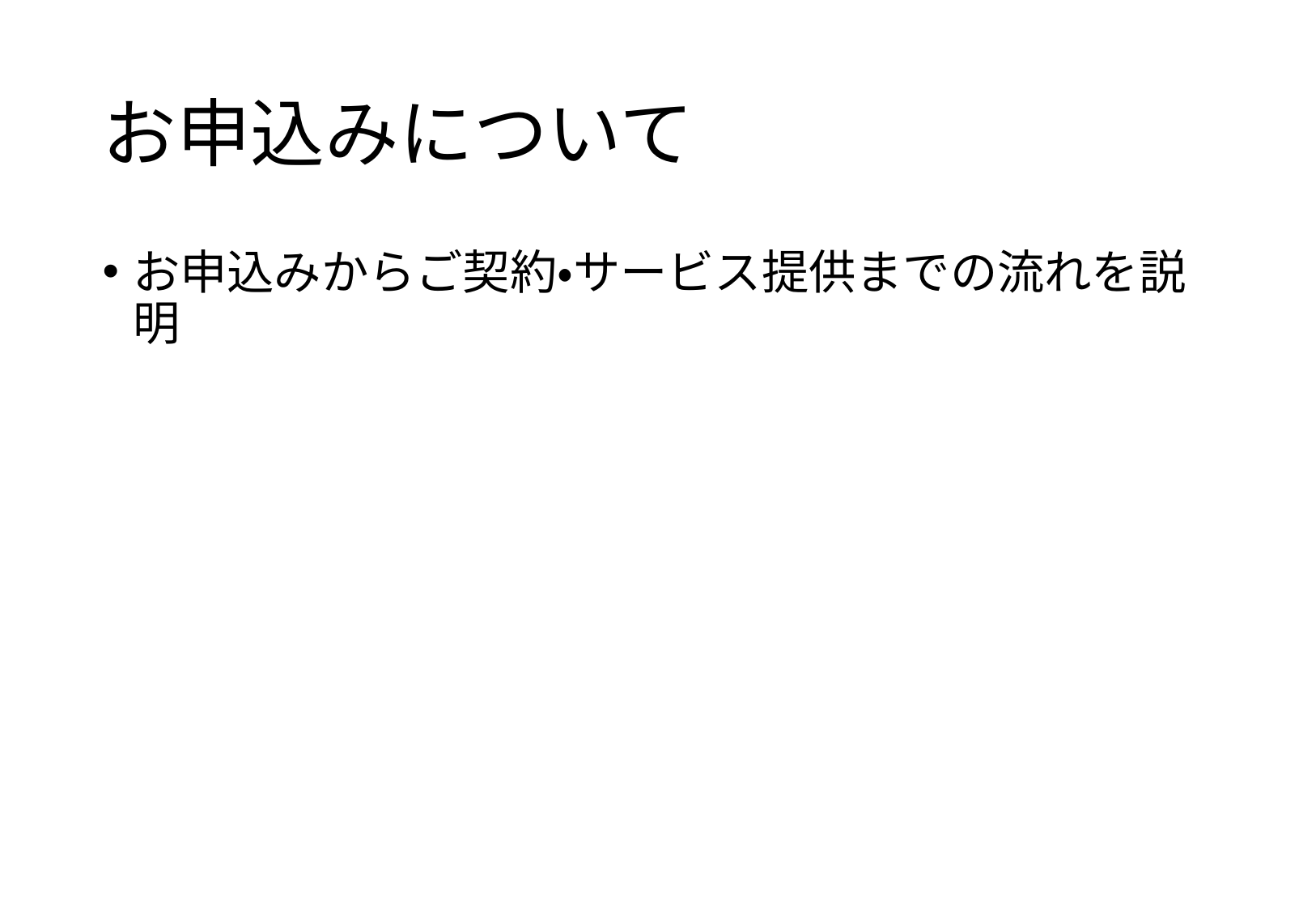

# お申込みについて
お申込みからご契約・サービス提供までの流れを説明